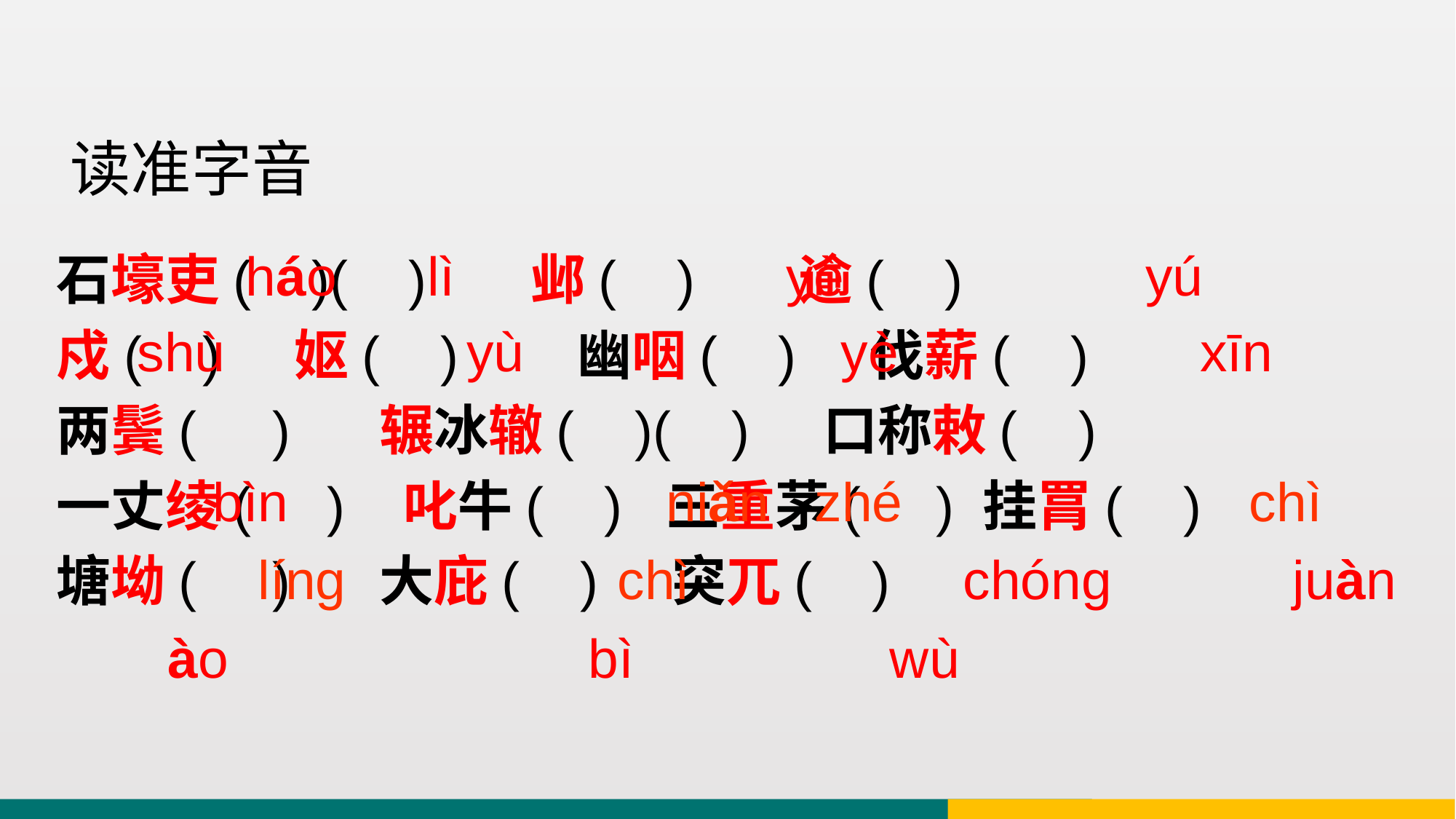

读准字音

         háo      lì                      yè                    yú
  shù                yù                     yè                    xīn
       bìn                         niǎn   zhé                       chì
          líng                  chì                  chóng            juàn
    ào                       bì                 wù

石壕吏(    )(    )      邺(    )      逾(    )
戍(    )    妪(    )       幽咽(    )    伐薪(    )
两鬓(     )     辗冰辙(    )(    )    口称敕(    )
一丈绫(     )   叱牛(    )  三重茅(     ) 挂罥(    )
塘坳(     )     大庇(    )    突兀(    )